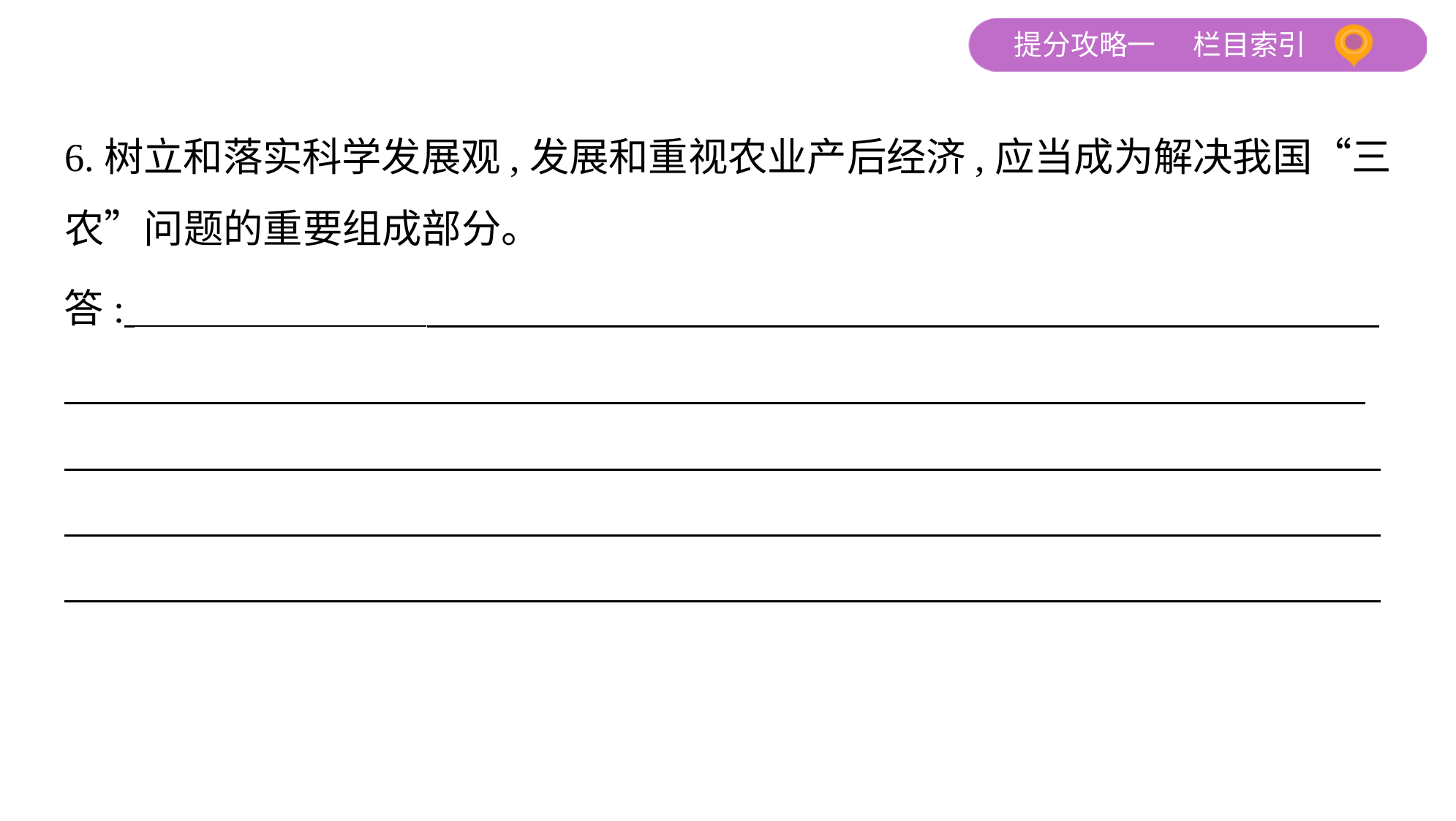

6.树立和落实科学发展观,发展和重视农业产后经济,应当成为解决我国“三
农”问题的重要组成部分。
答: